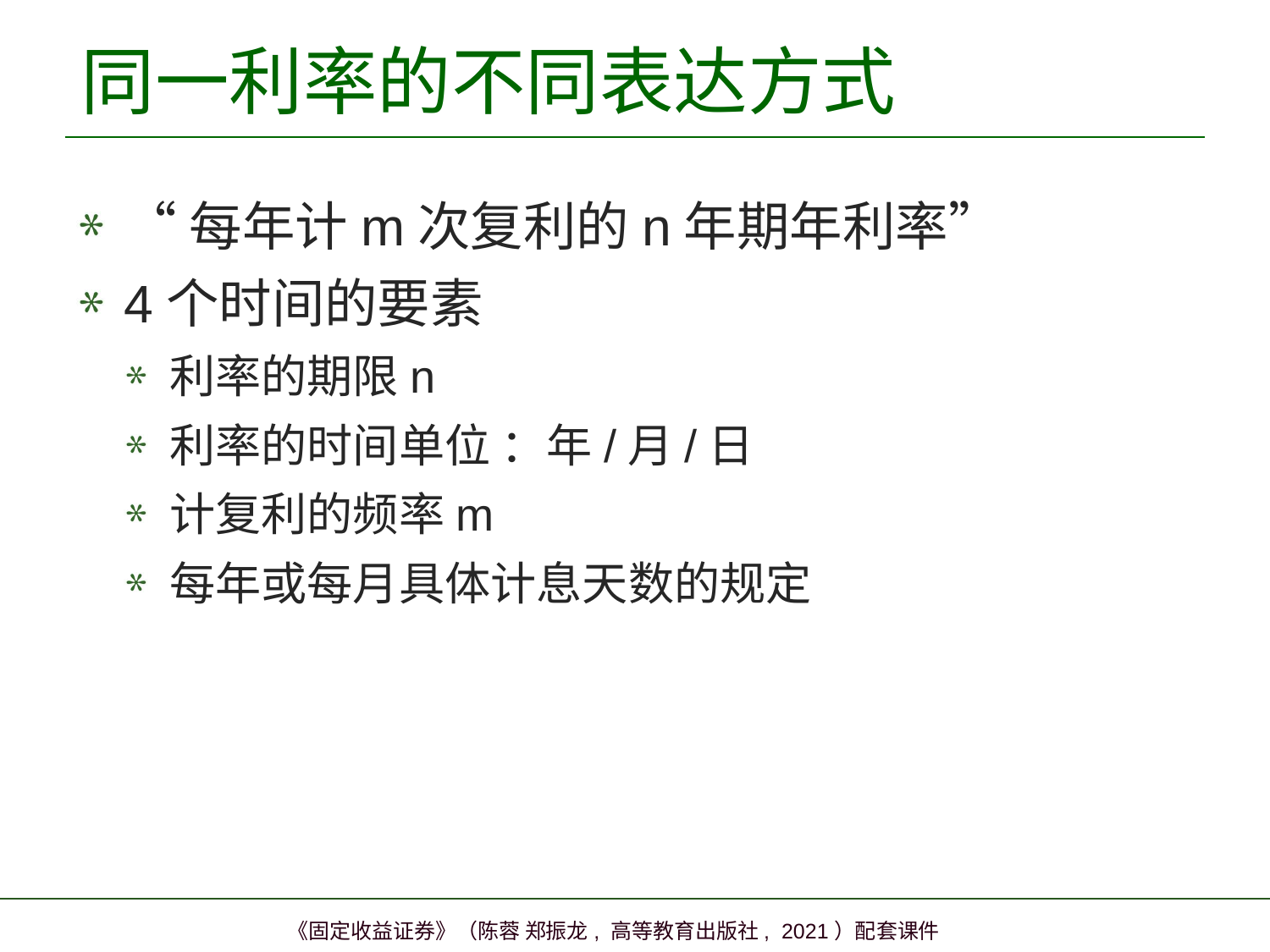

# 同一利率的不同表达方式
“每年计m次复利的n年期年利率”
4个时间的要素
利率的期限n
利率的时间单位 ：年/月/日
计复利的频率m
每年或每月具体计息天数的规定